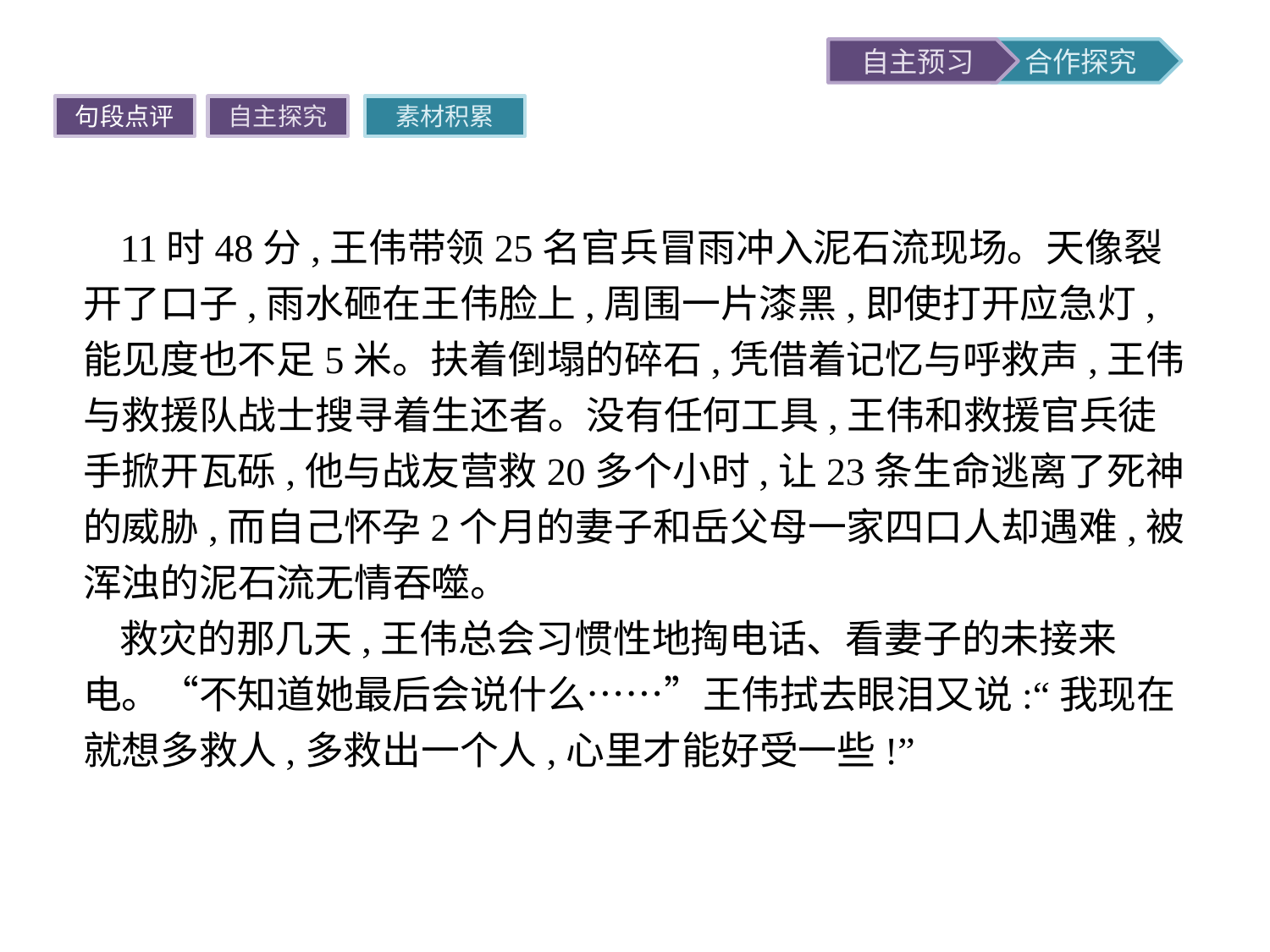

句段点评
自主探究
素材积累
11时48分,王伟带领25名官兵冒雨冲入泥石流现场。天像裂开了口子,雨水砸在王伟脸上,周围一片漆黑,即使打开应急灯,能见度也不足5米。扶着倒塌的碎石,凭借着记忆与呼救声,王伟与救援队战士搜寻着生还者。没有任何工具,王伟和救援官兵徒手掀开瓦砾,他与战友营救20多个小时,让23条生命逃离了死神的威胁,而自己怀孕2个月的妻子和岳父母一家四口人却遇难,被浑浊的泥石流无情吞噬。
救灾的那几天,王伟总会习惯性地掏电话、看妻子的未接来电。“不知道她最后会说什么……”王伟拭去眼泪又说:“我现在就想多救人,多救出一个人,心里才能好受一些!”